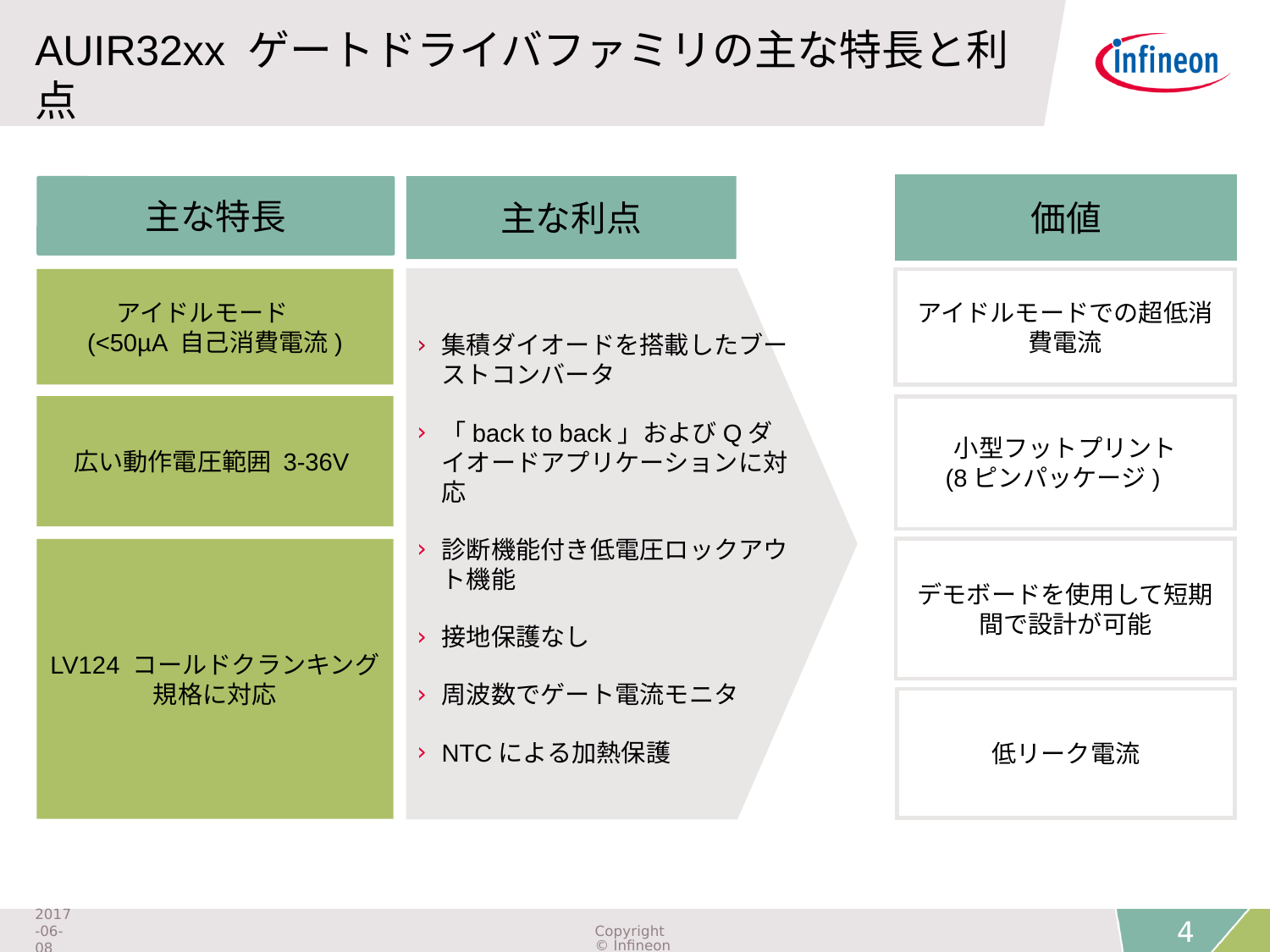

# AUIR32xx ゲートドライバファミリの主な特長と利点
主な利点
主な特長
価値
アイドルモードでの超低消費電流
アイドルモード
(<50µA 自己消費電流)
集積ダイオードを搭載したブーストコンバータ
「back to back」およびQダイオードアプリケーションに対応
診断機能付き低電圧ロックアウト機能
接地保護なし
周波数でゲート電流モニタ
NTCによる加熱保護
広い動作電圧範囲 3-36V
小型フットプリント
 (8ピンパッケージ)
LV124 コールドクランキング規格に対応
デモボードを使用して短期間で設計が可能
低リーク電流
2017-06-08
Copyright © Infineon Technologies AG 2018. All rights reserved.
4